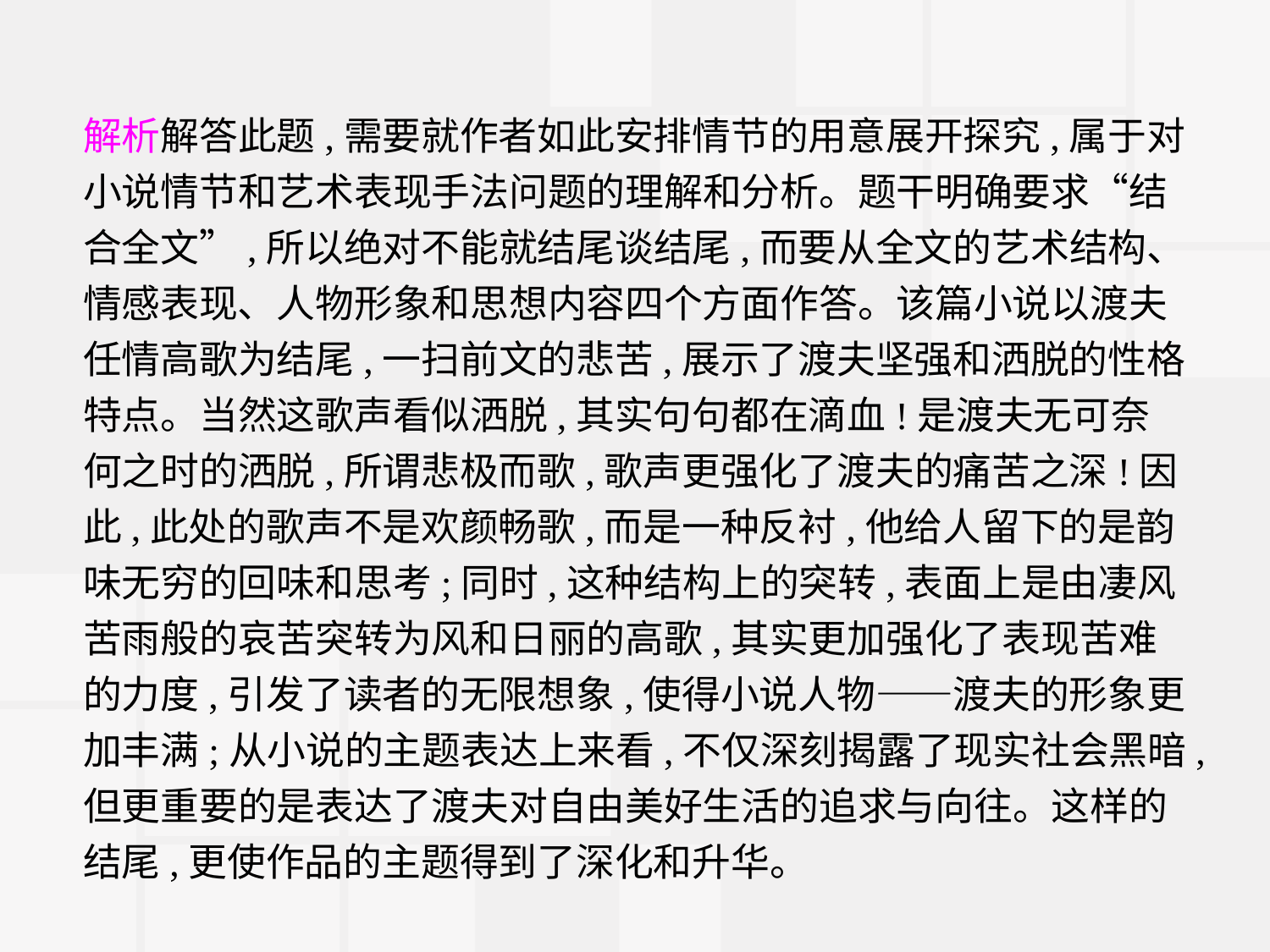

解析解答此题,需要就作者如此安排情节的用意展开探究,属于对小说情节和艺术表现手法问题的理解和分析。题干明确要求“结合全文”,所以绝对不能就结尾谈结尾,而要从全文的艺术结构、情感表现、人物形象和思想内容四个方面作答。该篇小说以渡夫任情高歌为结尾,一扫前文的悲苦,展示了渡夫坚强和洒脱的性格特点。当然这歌声看似洒脱,其实句句都在滴血!是渡夫无可奈何之时的洒脱,所谓悲极而歌,歌声更强化了渡夫的痛苦之深!因此,此处的歌声不是欢颜畅歌,而是一种反衬,他给人留下的是韵味无穷的回味和思考;同时,这种结构上的突转,表面上是由凄风苦雨般的哀苦突转为风和日丽的高歌,其实更加强化了表现苦难的力度,引发了读者的无限想象,使得小说人物——渡夫的形象更加丰满;从小说的主题表达上来看,不仅深刻揭露了现实社会黑暗,但更重要的是表达了渡夫对自由美好生活的追求与向往。这样的结尾,更使作品的主题得到了深化和升华。